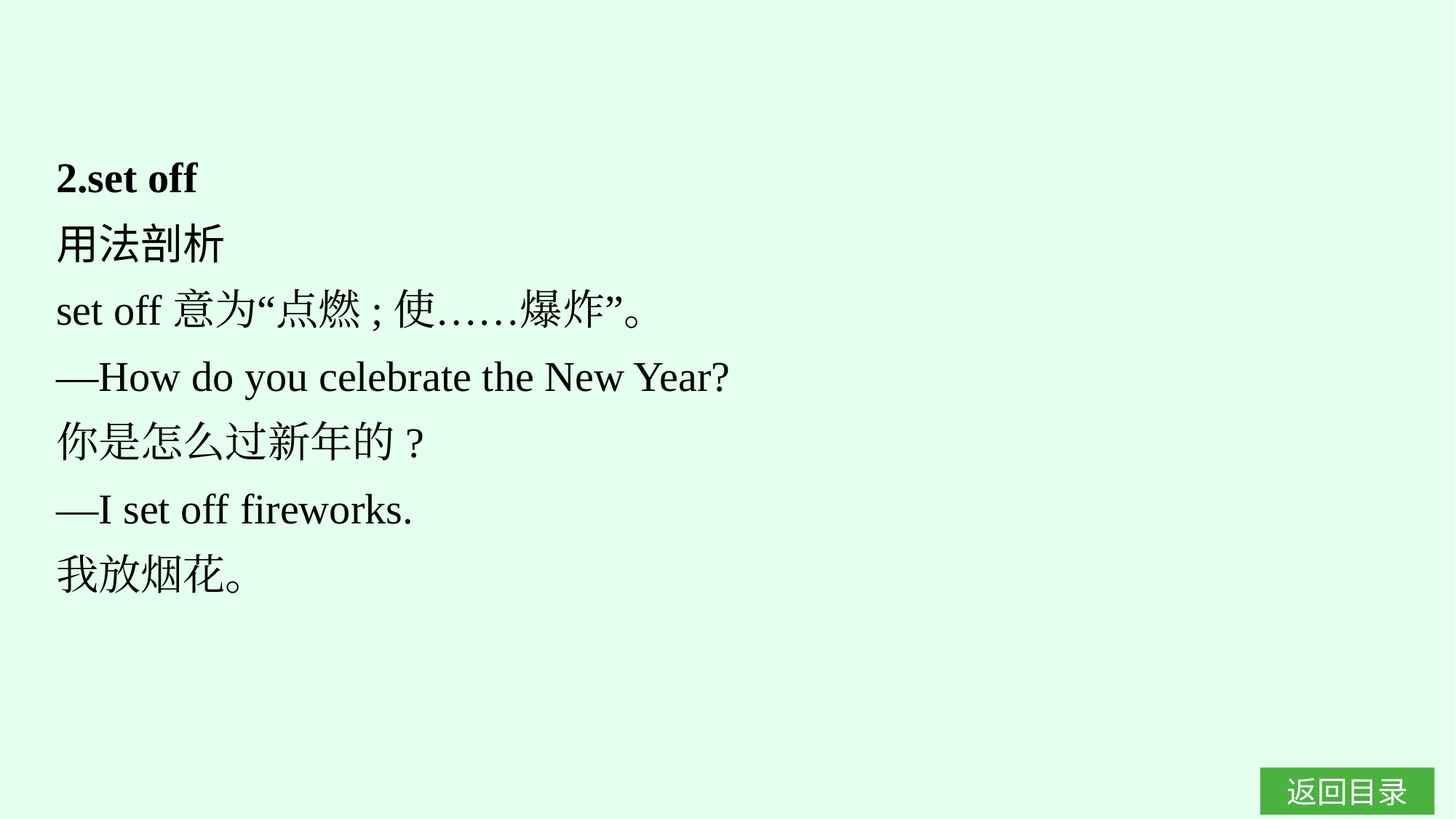

2.set off
用法剖析
set off意为“点燃;使……爆炸”。
—How do you celebrate the New Year?
你是怎么过新年的?
—I set off fireworks.
我放烟花。